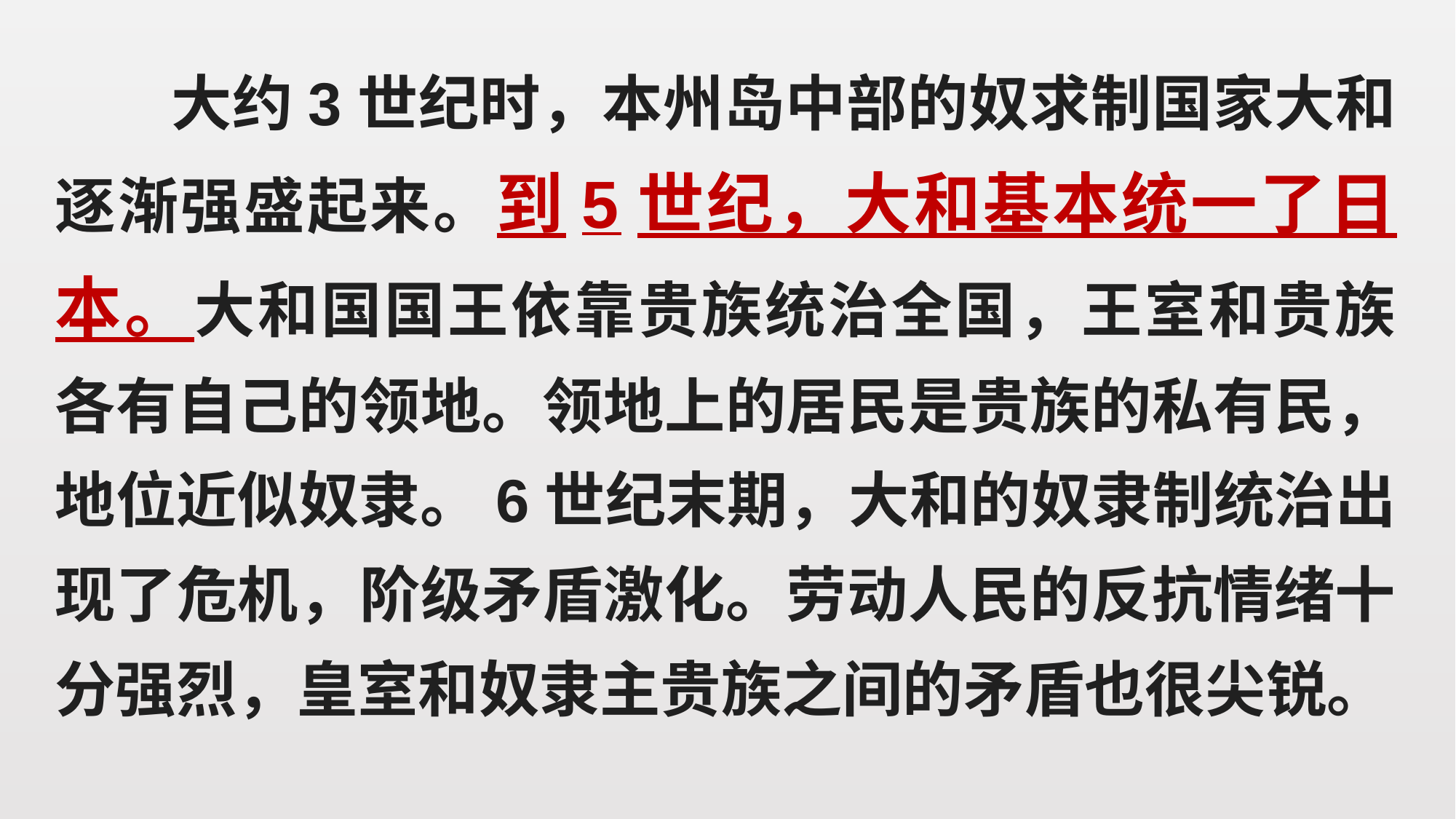

大约3世纪时，本州岛中部的奴求制国家大和逐渐强盛起来。到5世纪，大和基本统一了日本。大和国国王依靠贵族统治全国，王室和贵族各有自己的领地。领地上的居民是贵族的私有民，地位近似奴隶。6世纪末期，大和的奴隶制统治出现了危机，阶级矛盾激化。劳动人民的反抗情绪十分强烈，皇室和奴隶主贵族之间的矛盾也很尖锐。